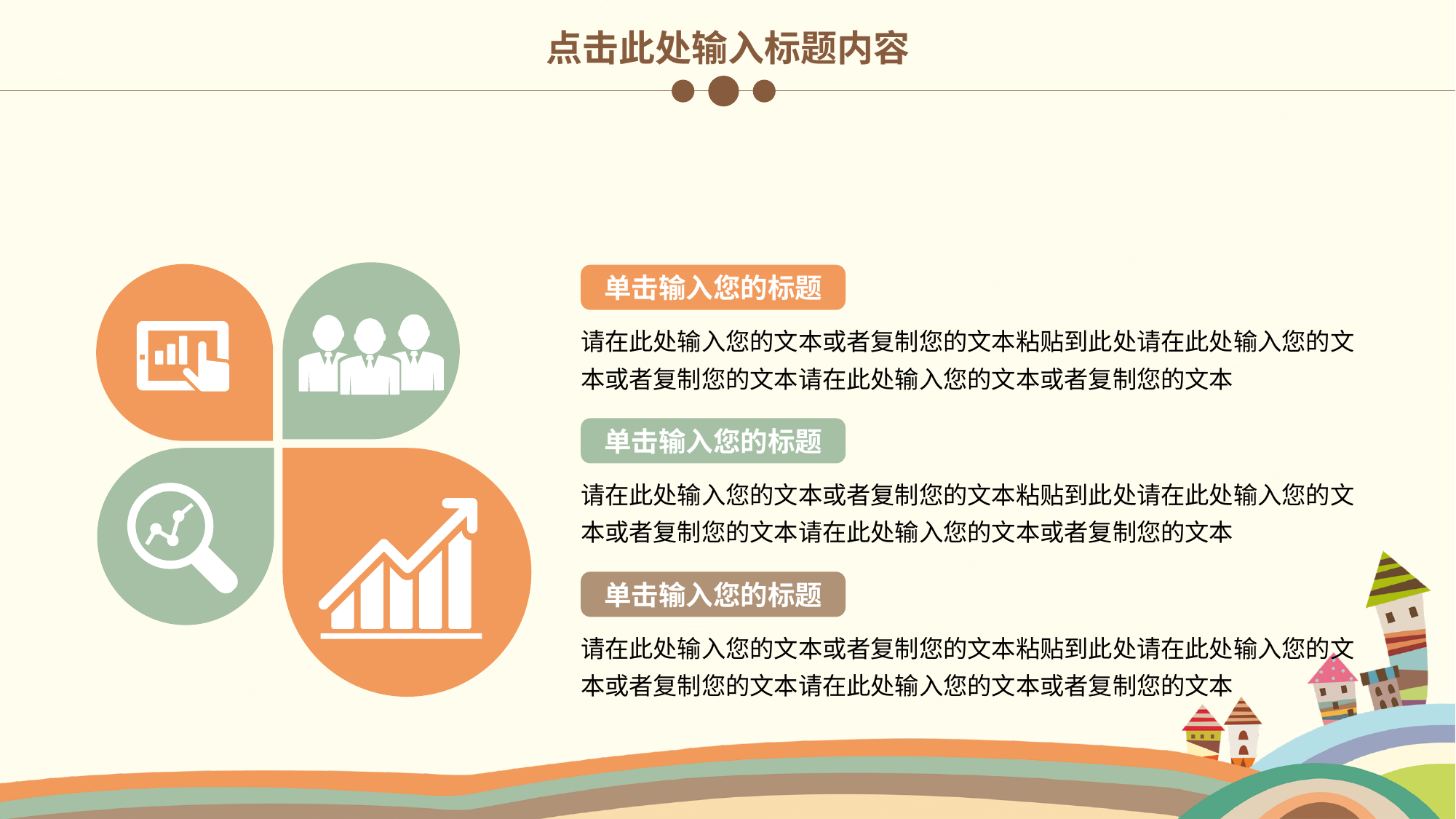

点击此处输入标题内容

单击输入您的标题
请在此处输入您的文本或者复制您的文本粘贴到此处请在此处输入您的文本或者复制您的文本请在此处输入您的文本或者复制您的文本
单击输入您的标题

请在此处输入您的文本或者复制您的文本粘贴到此处请在此处输入您的文本或者复制您的文本请在此处输入您的文本或者复制您的文本
单击输入您的标题
请在此处输入您的文本或者复制您的文本粘贴到此处请在此处输入您的文本或者复制您的文本请在此处输入您的文本或者复制您的文本